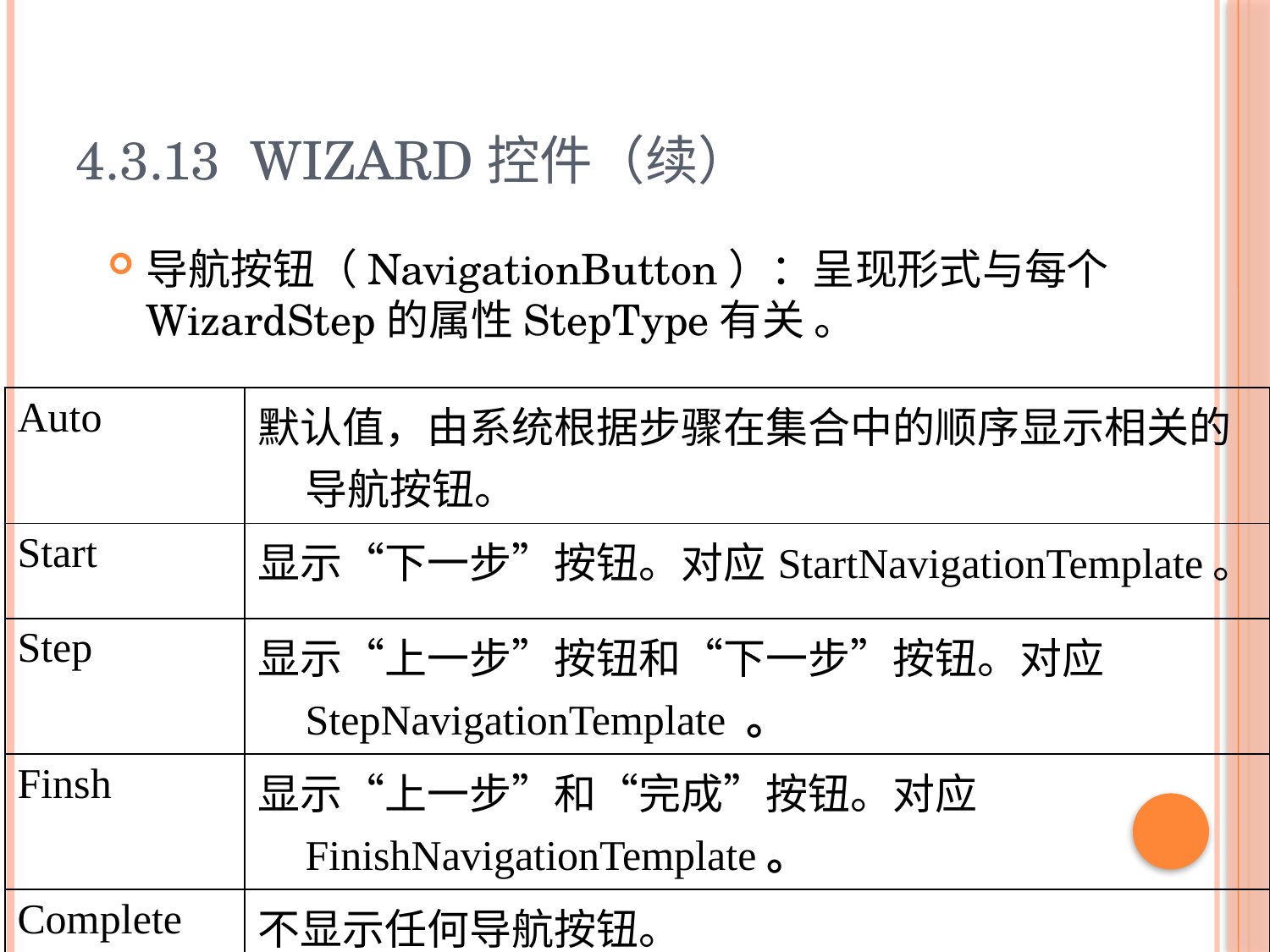

# 4.3.13  Wizard控件（续）
导航按钮（NavigationButton）：呈现形式与每个WizardStep的属性StepType有关 。
| Auto | 默认值，由系统根据步骤在集合中的顺序显示相关的导航按钮。 |
| --- | --- |
| Start | 显示“下一步”按钮。对应StartNavigationTemplate。 |
| Step | 显示“上一步”按钮和“下一步”按钮。对应StepNavigationTemplate 。 |
| Finsh | 显示“上一步”和“完成”按钮。对应FinishNavigationTemplate。 |
| Complete | 不显示任何导航按钮。 |
63